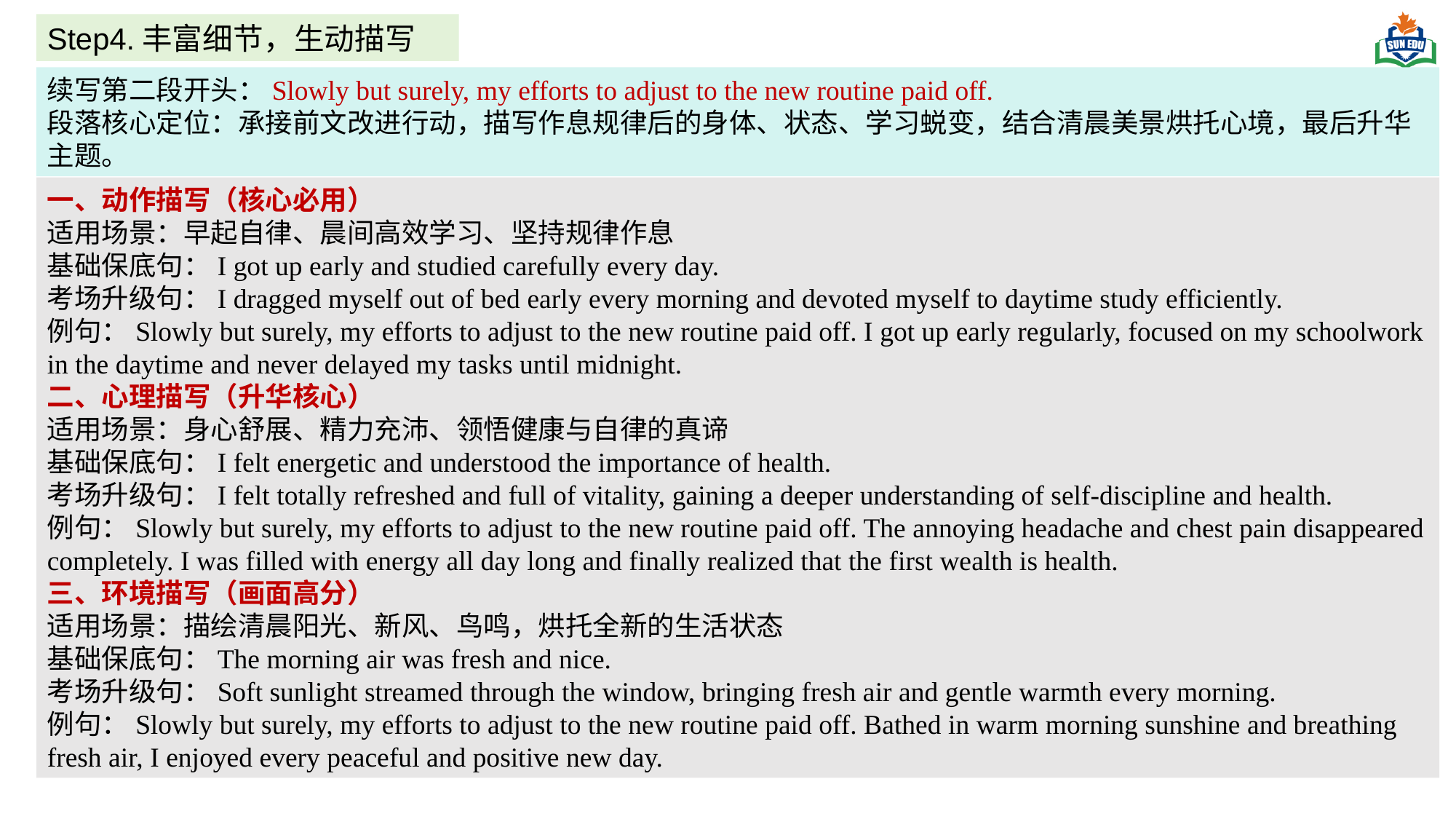

Step4.丰富细节，生动描写
续写第二段开头：Slowly but surely, my efforts to adjust to the new routine paid off.
段落核心定位：承接前文改进行动，描写作息规律后的身体、状态、学习蜕变，结合清晨美景烘托心境，最后升华主题。
一、动作描写（核心必用）
适用场景：早起自律、晨间高效学习、坚持规律作息
基础保底句：I got up early and studied carefully every day.
考场升级句：I dragged myself out of bed early every morning and devoted myself to daytime study efficiently.
例句：Slowly but surely, my efforts to adjust to the new routine paid off. I got up early regularly, focused on my schoolwork in the daytime and never delayed my tasks until midnight.
二、心理描写（升华核心）
适用场景：身心舒展、精力充沛、领悟健康与自律的真谛
基础保底句：I felt energetic and understood the importance of health.
考场升级句：I felt totally refreshed and full of vitality, gaining a deeper understanding of self-discipline and health.
例句：Slowly but surely, my efforts to adjust to the new routine paid off. The annoying headache and chest pain disappeared completely. I was filled with energy all day long and finally realized that the first wealth is health.
三、环境描写（画面高分）
适用场景：描绘清晨阳光、新风、鸟鸣，烘托全新的生活状态
基础保底句：The morning air was fresh and nice.
考场升级句：Soft sunlight streamed through the window, bringing fresh air and gentle warmth every morning.
例句：Slowly but surely, my efforts to adjust to the new routine paid off. Bathed in warm morning sunshine and breathing fresh air, I enjoyed every peaceful and positive new day.